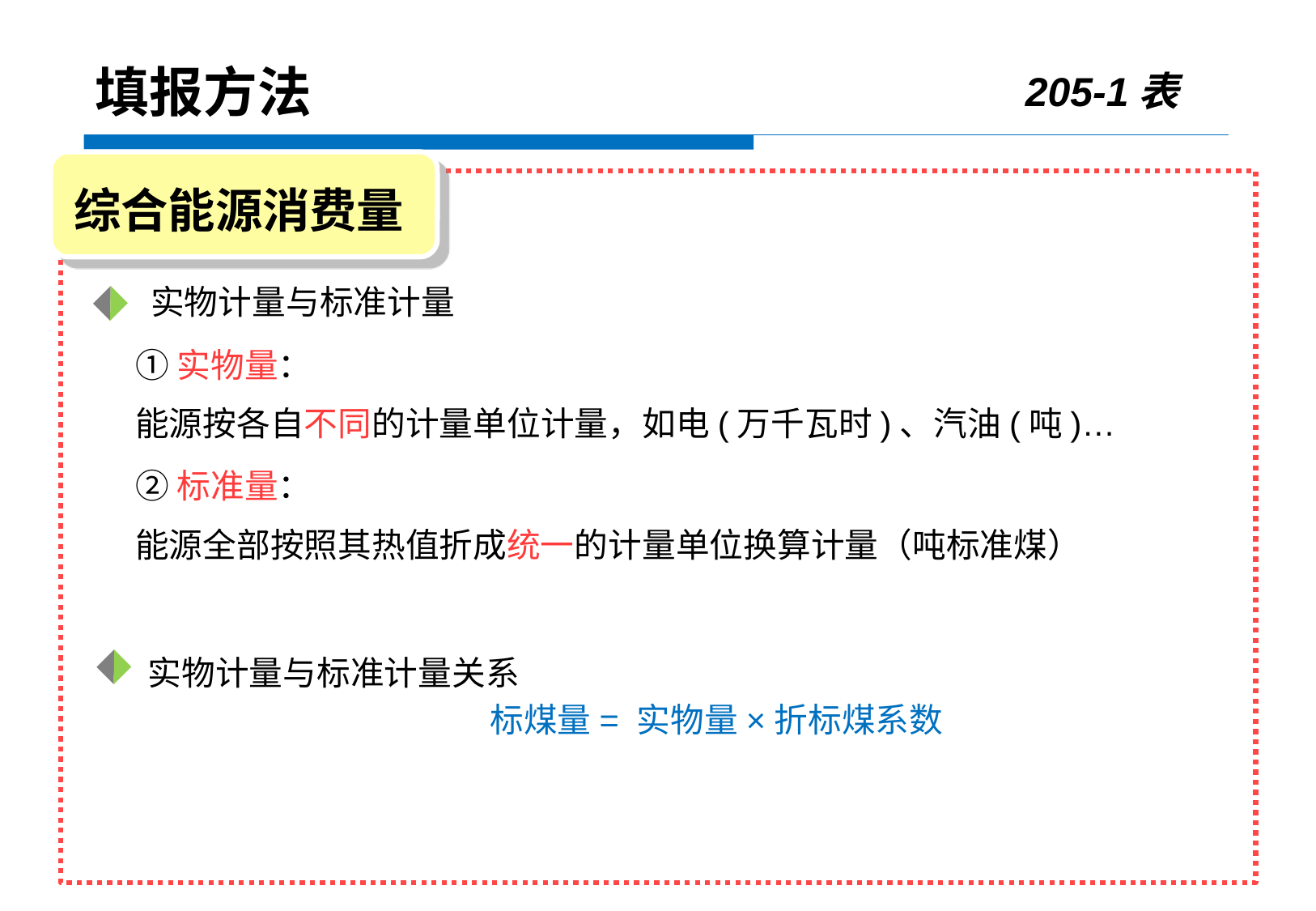

205-1表
填报方法

综合能源消费量

 实物计量与标准计量
①实物量：
能源按各自不同的计量单位计量，如电(万千瓦时)、汽油(吨)…
②标准量：
能源全部按照其热值折成统一的计量单位换算计量（吨标准煤）

实物计量与标准计量关系
  标煤量= 实物量×折标煤系数